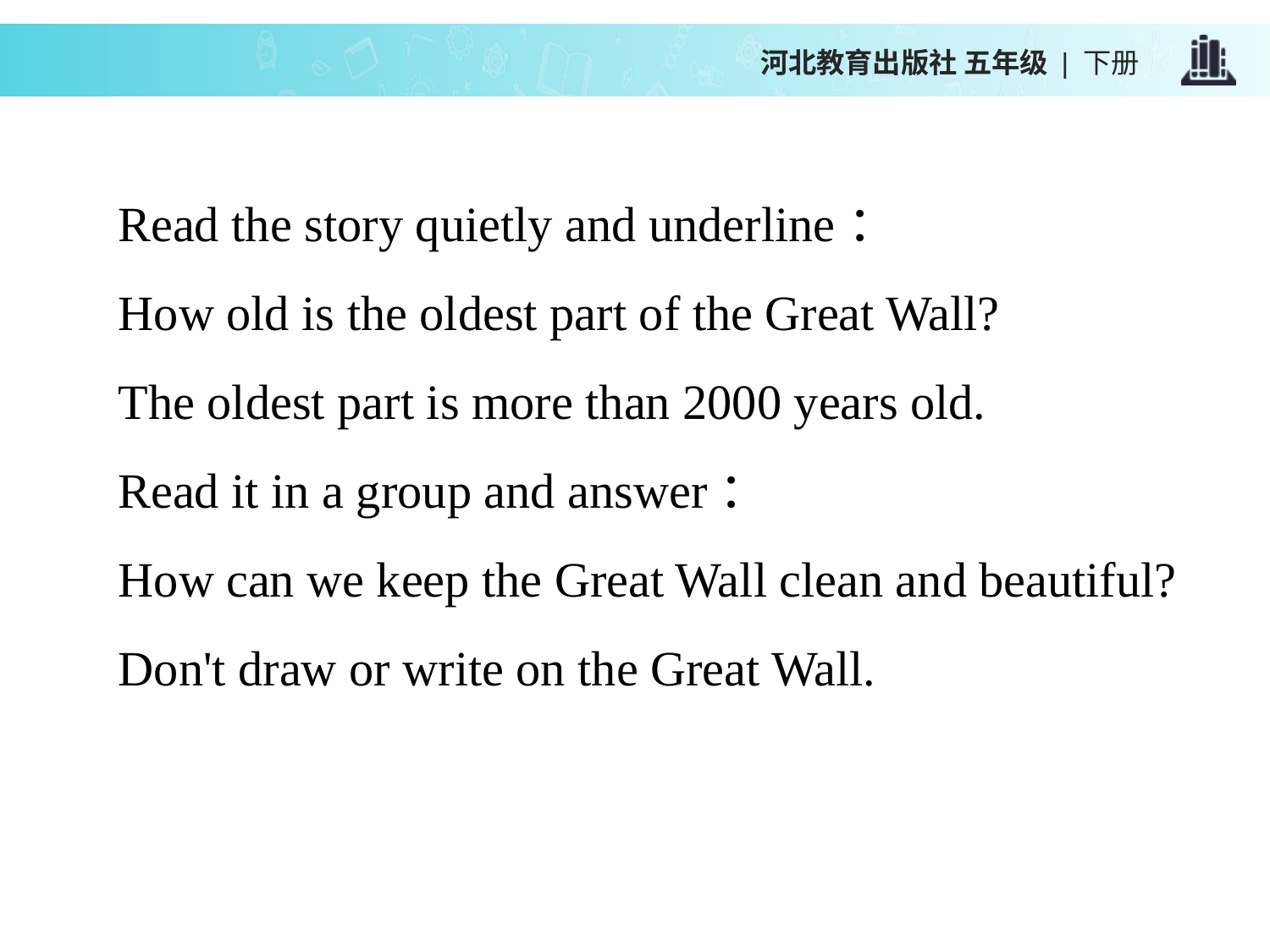

河北教育出版社 五年级 | 下册
Read the story quietly and underline：
How old is the oldest part of the Great Wall?
The oldest part is more than 2000 years old.
Read it in a group and answer：
How can we keep the Great Wall clean and beautiful?
Don't draw or write on the Great Wall.